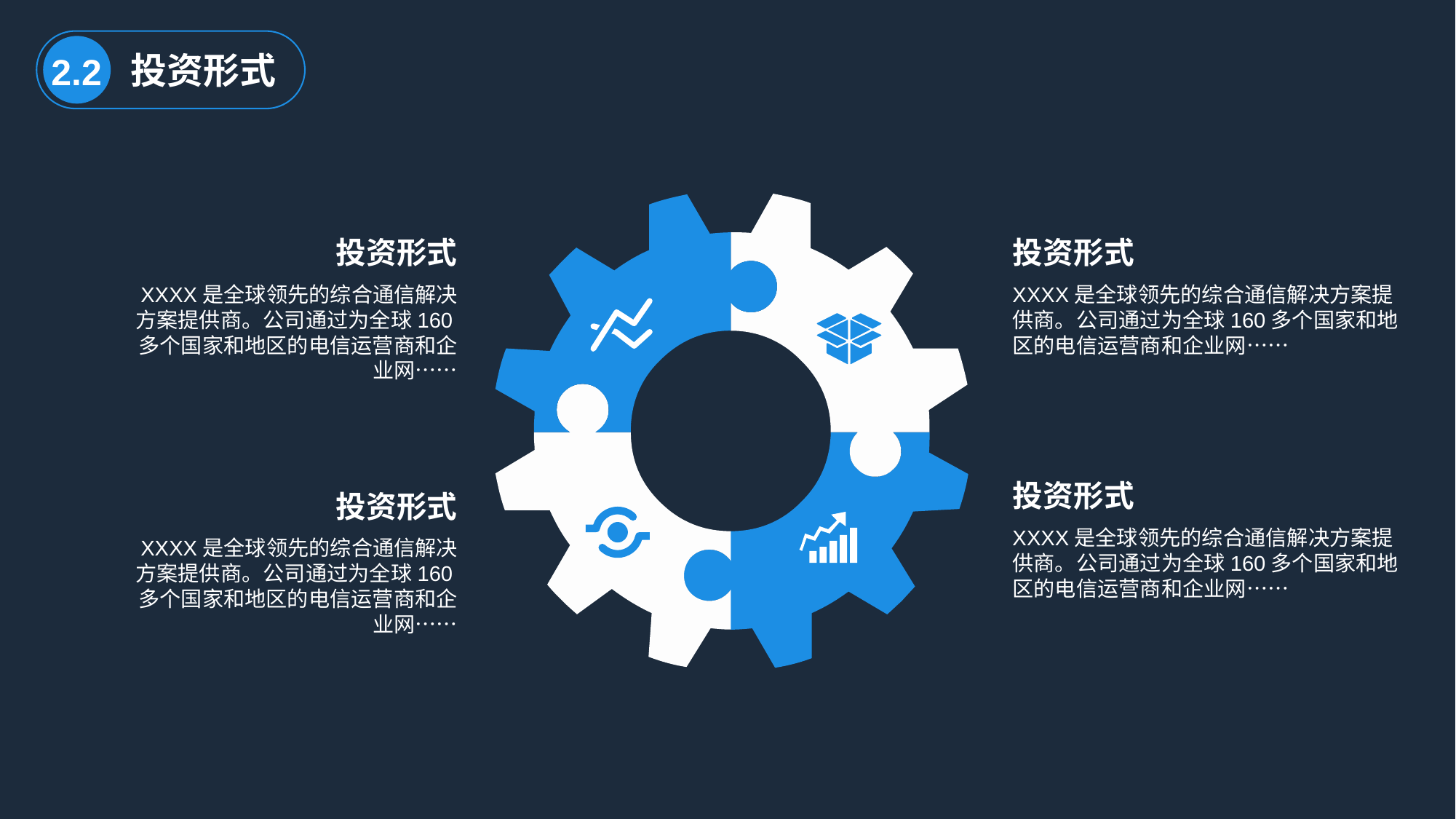

投资形式
2.2

投资形式
投资形式
XXXX是全球领先的综合通信解决方案提供商。公司通过为全球160多个国家和地区的电信运营商和企业网……
XXXX是全球领先的综合通信解决方案提供商。公司通过为全球160多个国家和地区的电信运营商和企业网……

投资形式
投资形式

XXXX是全球领先的综合通信解决方案提供商。公司通过为全球160多个国家和地区的电信运营商和企业网……
XXXX是全球领先的综合通信解决方案提供商。公司通过为全球160多个国家和地区的电信运营商和企业网……